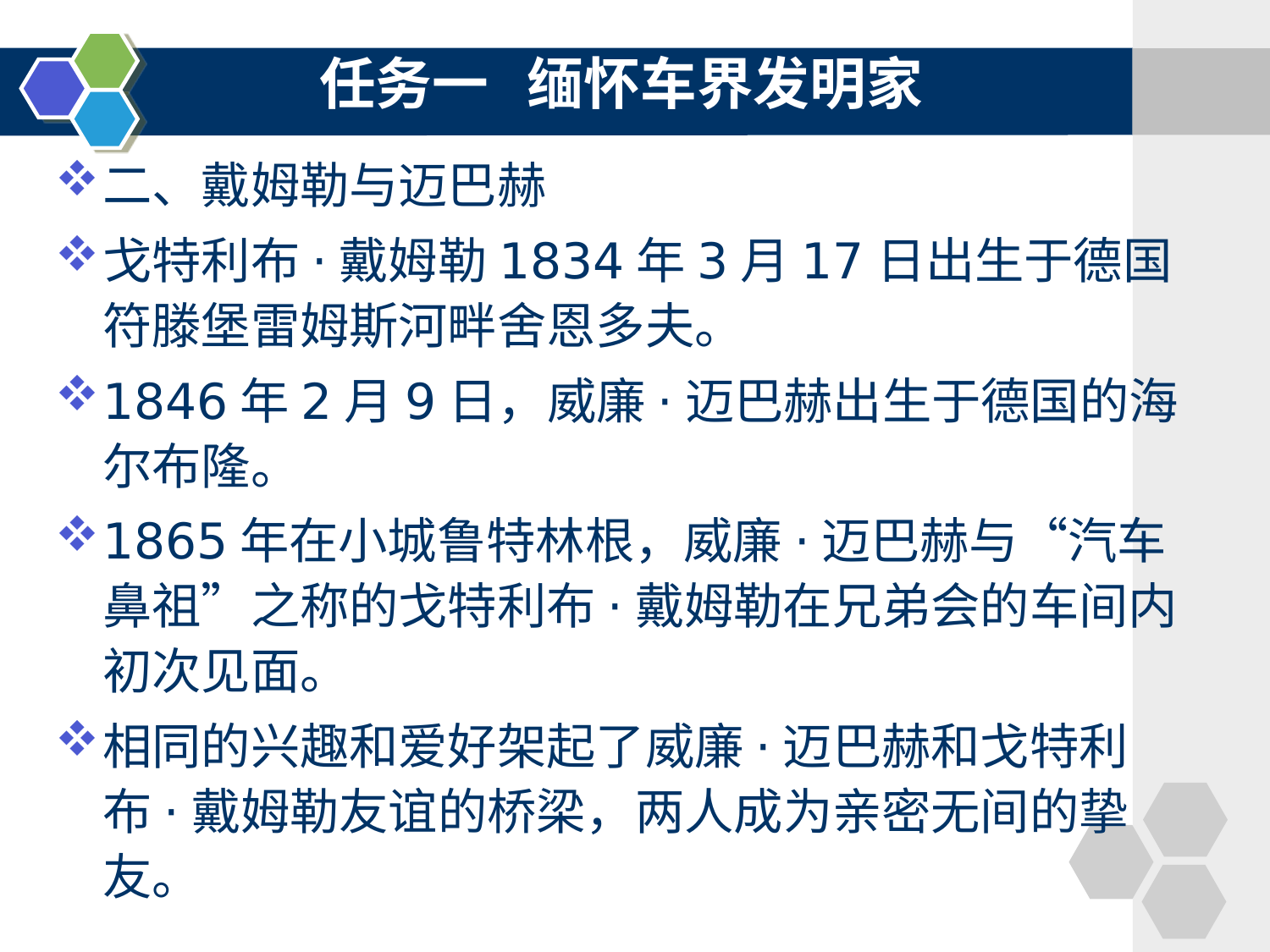

任务一   缅怀车界发明家
二、戴姆勒与迈巴赫
戈特利布·戴姆勒1834年3月17日出生于德国符滕堡雷姆斯河畔舍恩多夫。
1846年2月9日，威廉·迈巴赫出生于德国的海尔布隆。
1865年在小城鲁特林根，威廉·迈巴赫与“汽车鼻祖”之称的戈特利布·戴姆勒在兄弟会的车间内初次见面。
相同的兴趣和爱好架起了威廉·迈巴赫和戈特利布·戴姆勒友谊的桥梁，两人成为亲密无间的挚友。